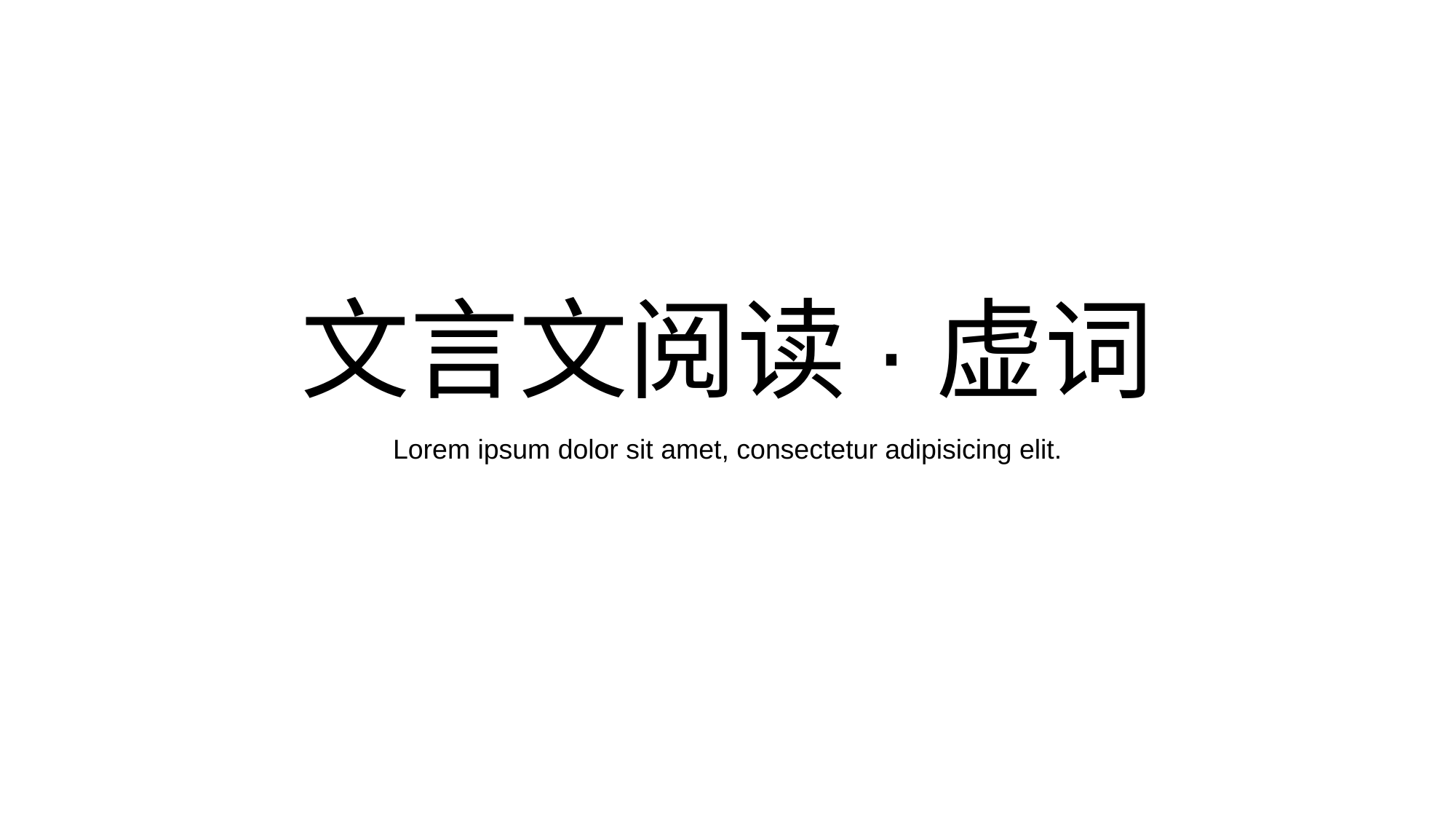

# 文言文阅读·虚词
Lorem ipsum dolor sit amet, consectetur adipisicing elit.